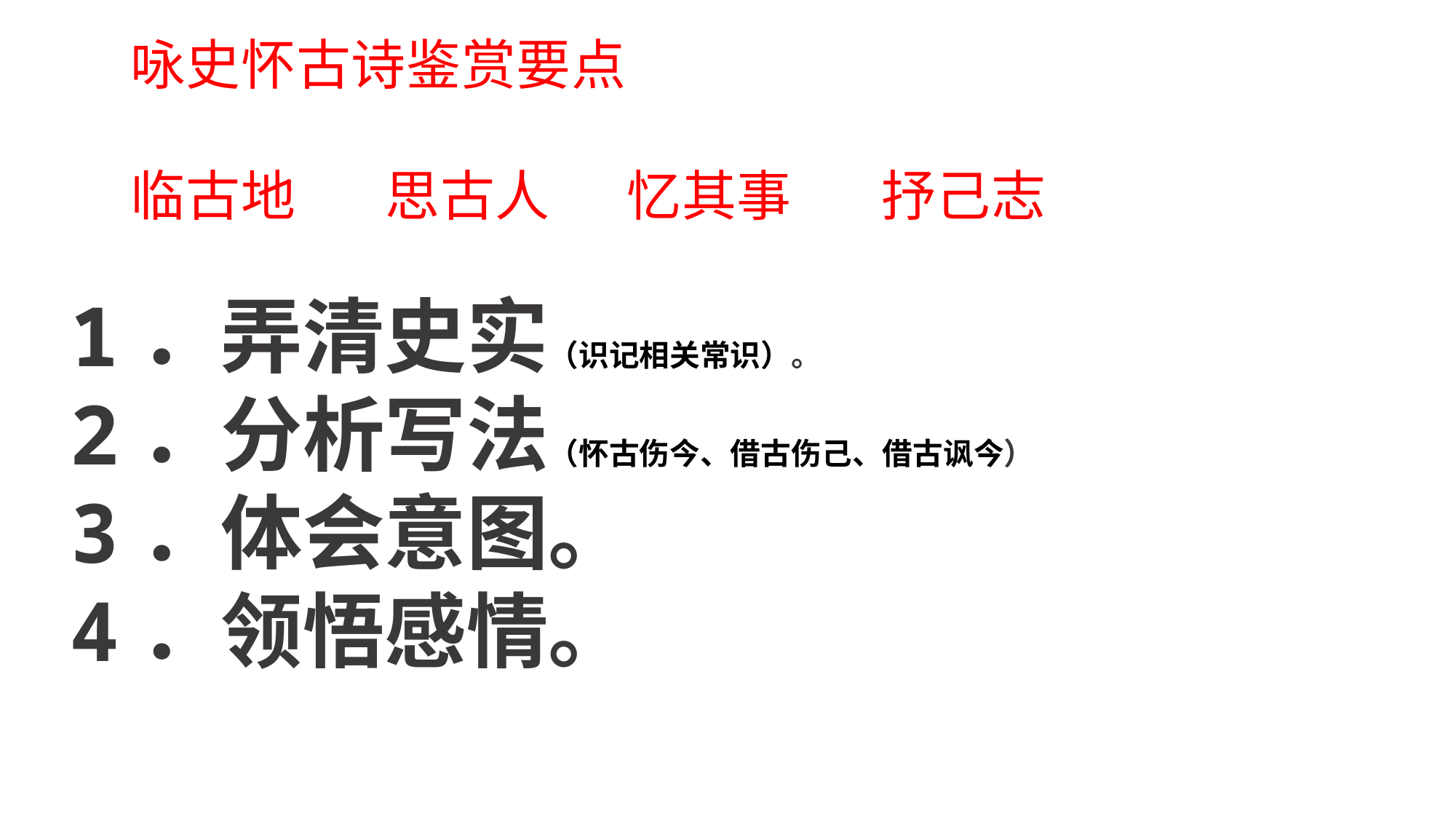

咏史怀古诗鉴赏要点

临古地       思古人      忆其事       抒己志
1．弄清史实（识记相关常识）。
2．分析写法（怀古伤今、借古伤己、借古讽今）
3．体会意图。
4．领悟感情。